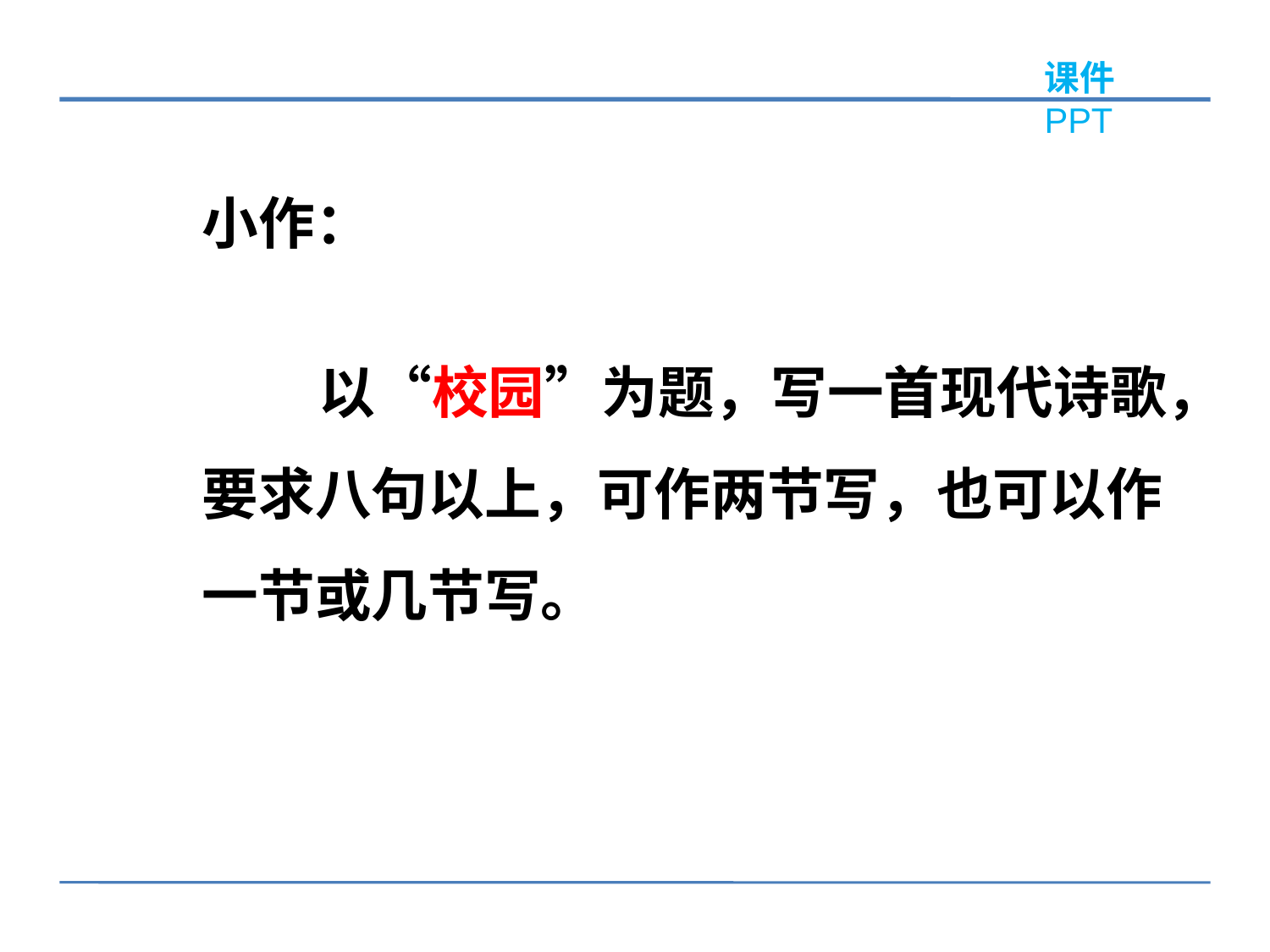

小作：

        以“校园”为题，写一首现代诗歌，
要求八句以上，可作两节写，也可以作
一节或几节写。